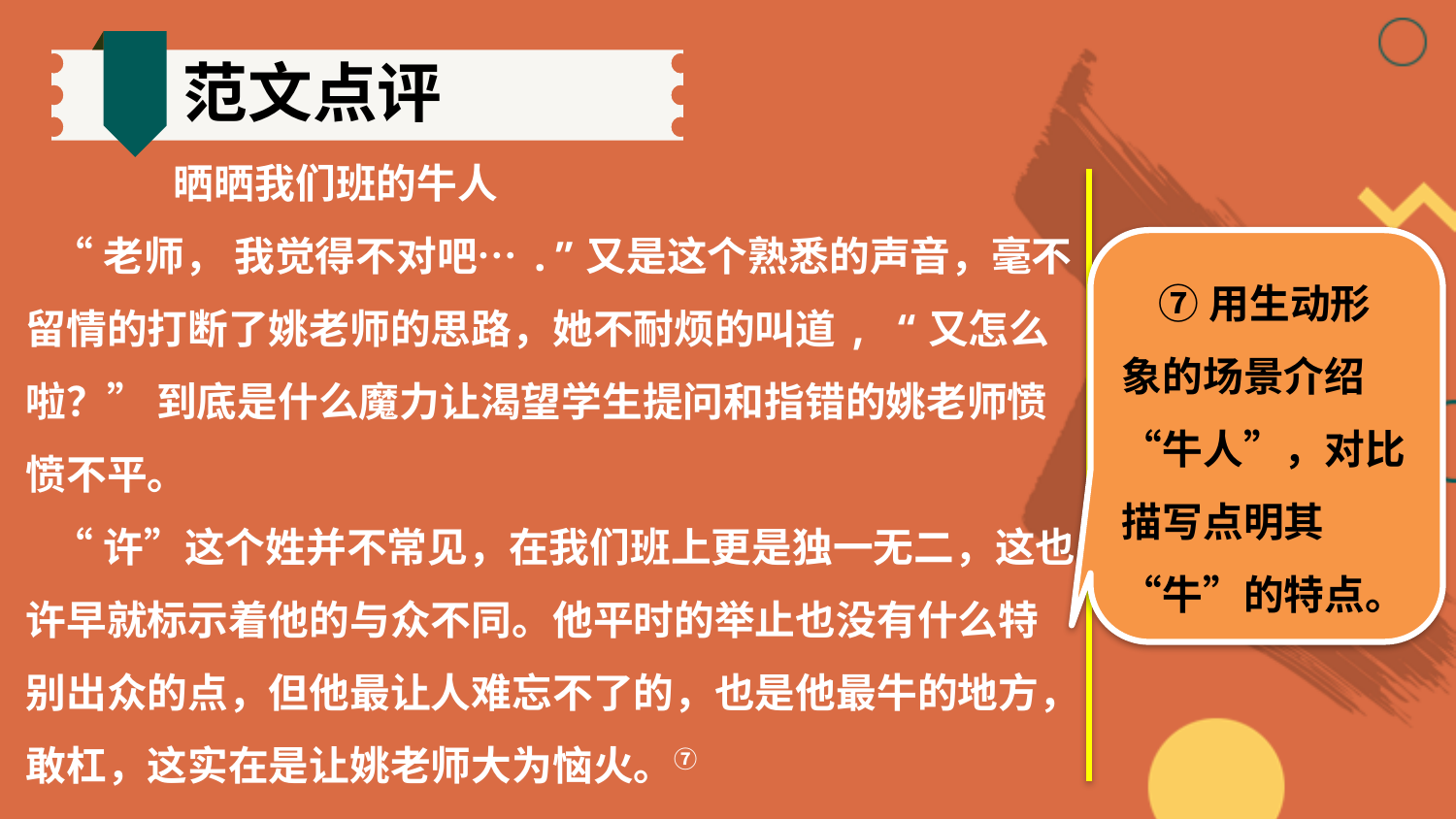

范文点评
               晒晒我们班的牛人
   “老师， 我觉得不对吧….”又是这个熟悉的声音，毫不留情的打断了姚老师的思路，她不耐烦的叫道, “又怎么啦？” 到底是什么魔力让渴望学生提问和指错的姚老师愤愤不平。
​   “许”这个姓并不常见，在我们班上更是独一无二，这也许早就标示着他的与众不同。他平时的举止也没有什么特别出众的点，但他最让人难忘不了的，也是他最牛的地方，敢杠，这实在是让姚老师大为恼火。⑦

    ⑦用生动形象的场景介绍“牛人”，对比描写点明其“牛”的特点。